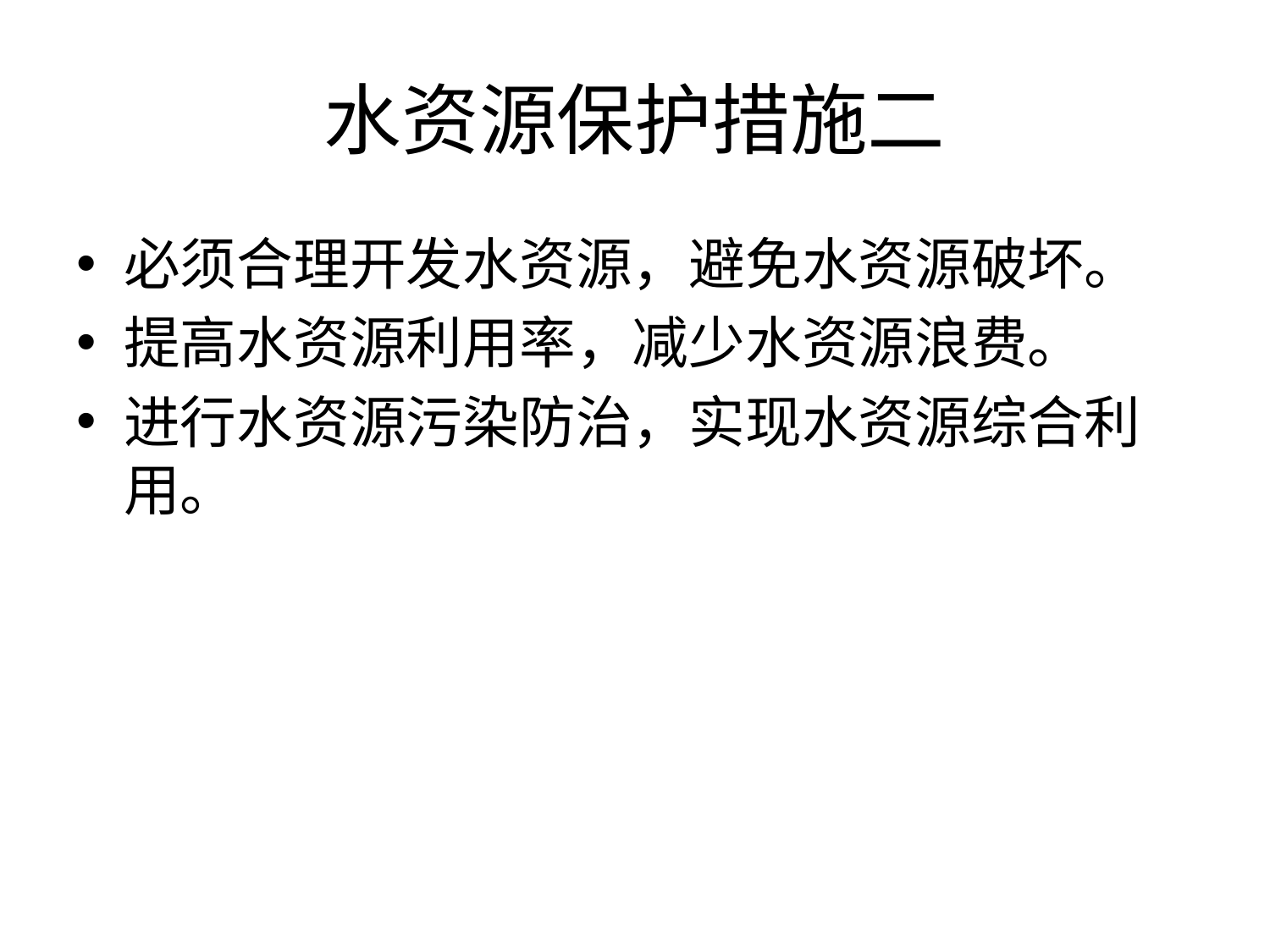

# 水资源保护措施二
必须合理开发水资源，避免水资源破坏。
提高水资源利用率，减少水资源浪费。
进行水资源污染防治，实现水资源综合利用。